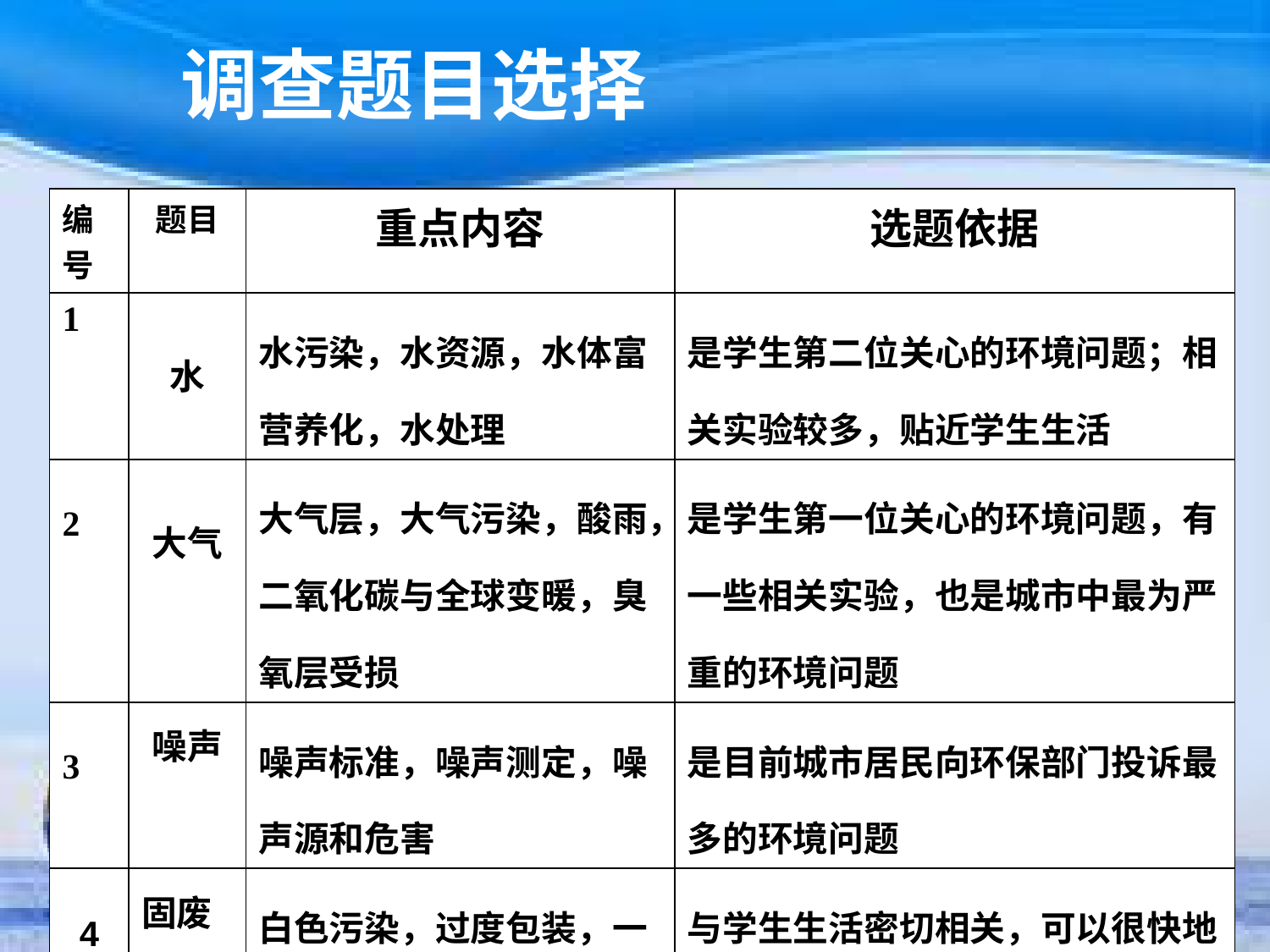

调查题目选择
| 编号 | 题目 | 重点内容 | 选题依据 |
| --- | --- | --- | --- |
| 1 | 水 | 水污染，水资源，水体富营养化，水处理 | 是学生第二位关心的环境问题；相关实验较多，贴近学生生活 |
| 2 | 大气 | 大气层，大气污染，酸雨，二氧化碳与全球变暖，臭氧层受损 | 是学生第一位关心的环境问题，有一些相关实验，也是城市中最为严重的环境问题 |
| 3 | 噪声 | 噪声标准，噪声测定，噪声源和危害 | 是目前城市居民向环保部门投诉最多的环境问题 |
| 4 | 固废 | 白色污染，过度包装，一次性用品，工业废渣 | 与学生生活密切相关，可以很快地从小事做起，人人从自己做起 |